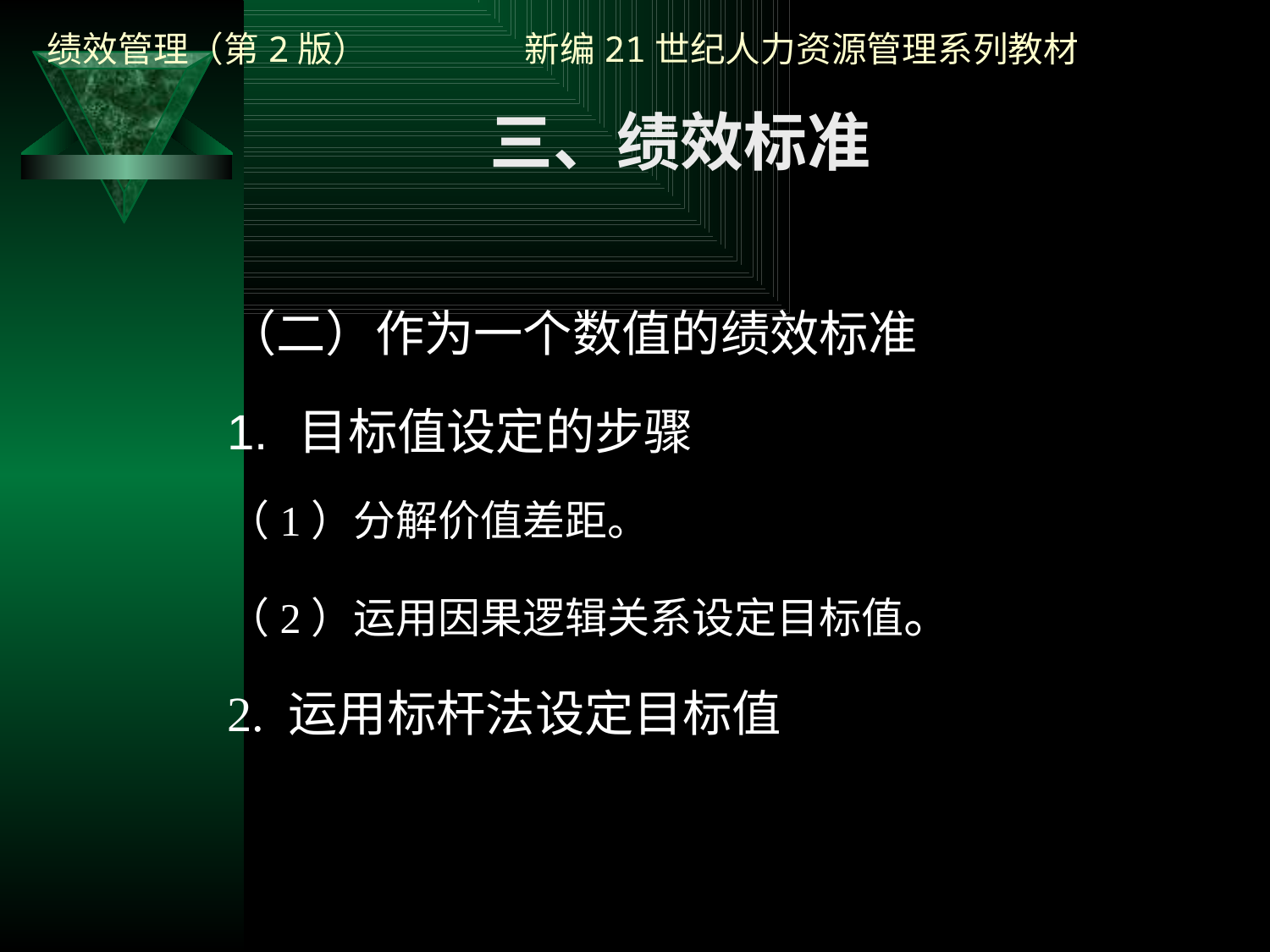

三、绩效标准
（二）作为一个数值的绩效标准
目标值设定的步骤
（1）分解价值差距。
（2）运用因果逻辑关系设定目标值。
2. 运用标杆法设定目标值